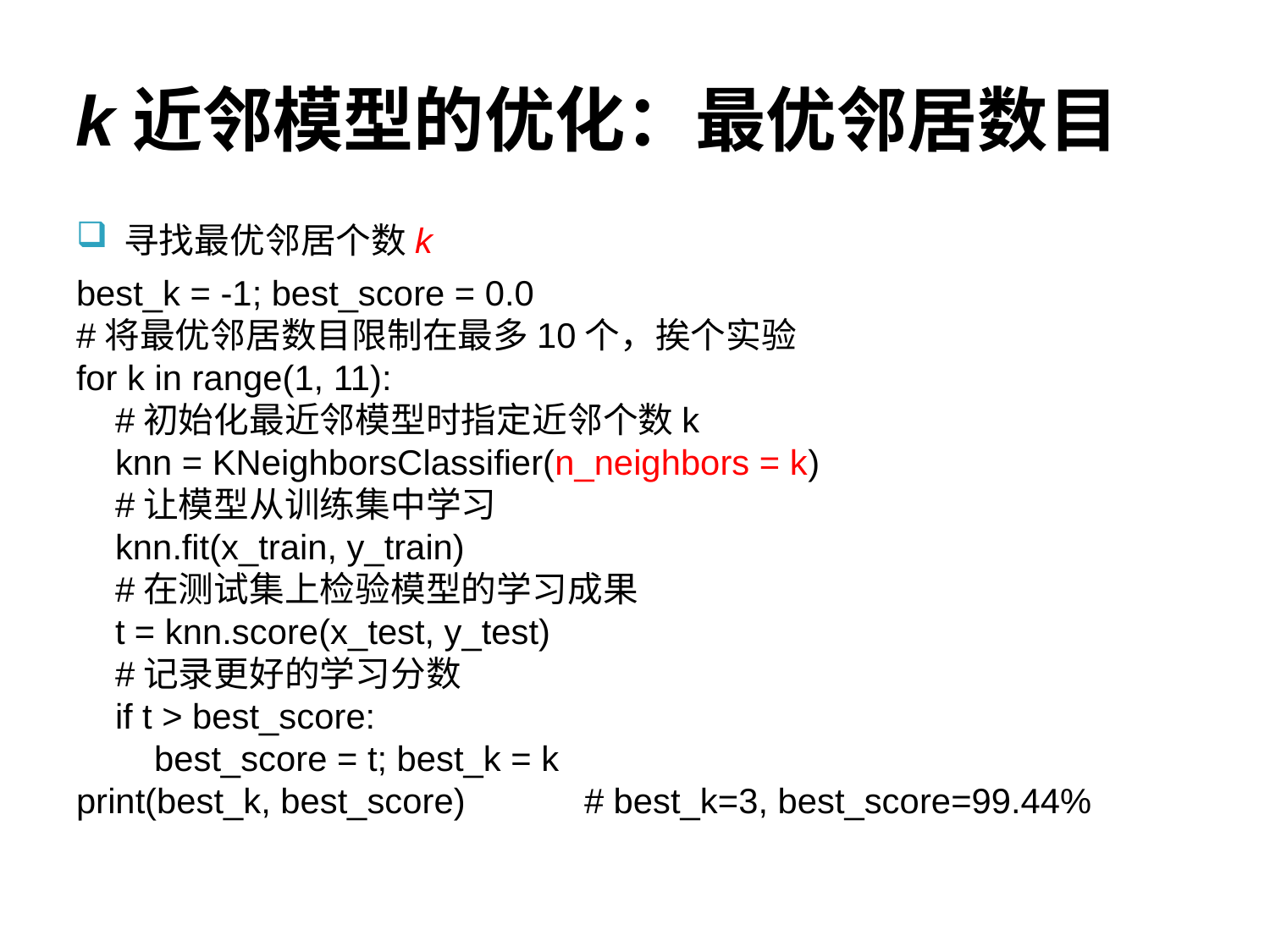

# k近邻模型的优化：最优邻居数目
寻找最优邻居个数k
best_k = -1; best_score = 0.0
#将最优邻居数目限制在最多10个，挨个实验
for k in range(1, 11):
    #初始化最近邻模型时指定近邻个数k
    knn = KNeighborsClassifier(n_neighbors = k)
    #让模型从训练集中学习
    knn.fit(x_train, y_train)
    #在测试集上检验模型的学习成果
    t = knn.score(x_test, y_test)
    #记录更好的学习分数
    if t > best_score:
        best_score = t; best_k = k
print(best_k, best_score)	# best_k=3, best_score=99.44%